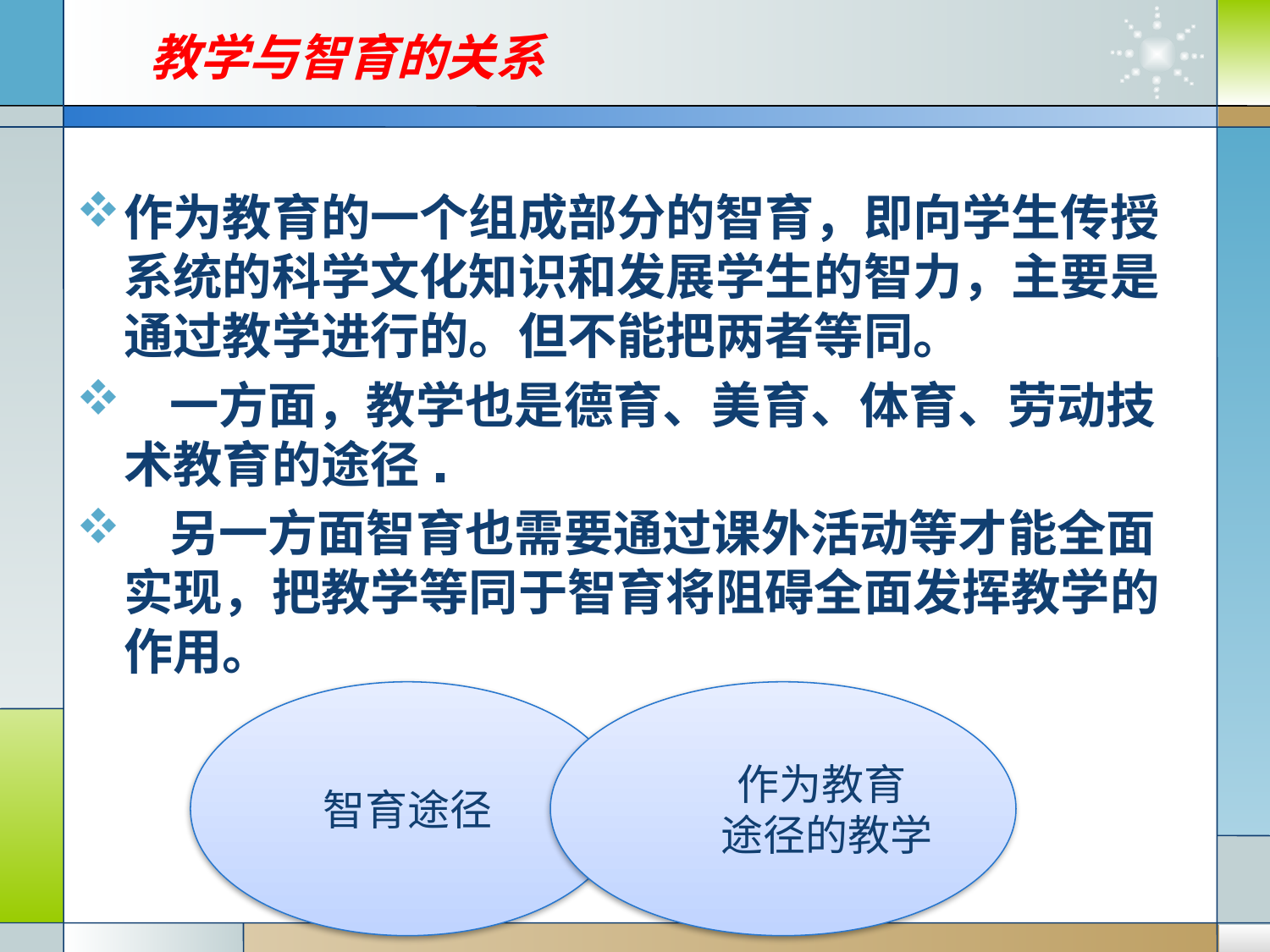

# 教学与智育的关系
作为教育的一个组成部分的智育，即向学生传授系统的科学文化知识和发展学生的智力，主要是通过教学进行的。但不能把两者等同。
   一方面，教学也是德育、美育、体育、劳动技术教育的途径.
   另一方面智育也需要通过课外活动等才能全面实现，把教学等同于智育将阻碍全面发挥教学的作用。

智育途径
       作为教育
        途径的教学